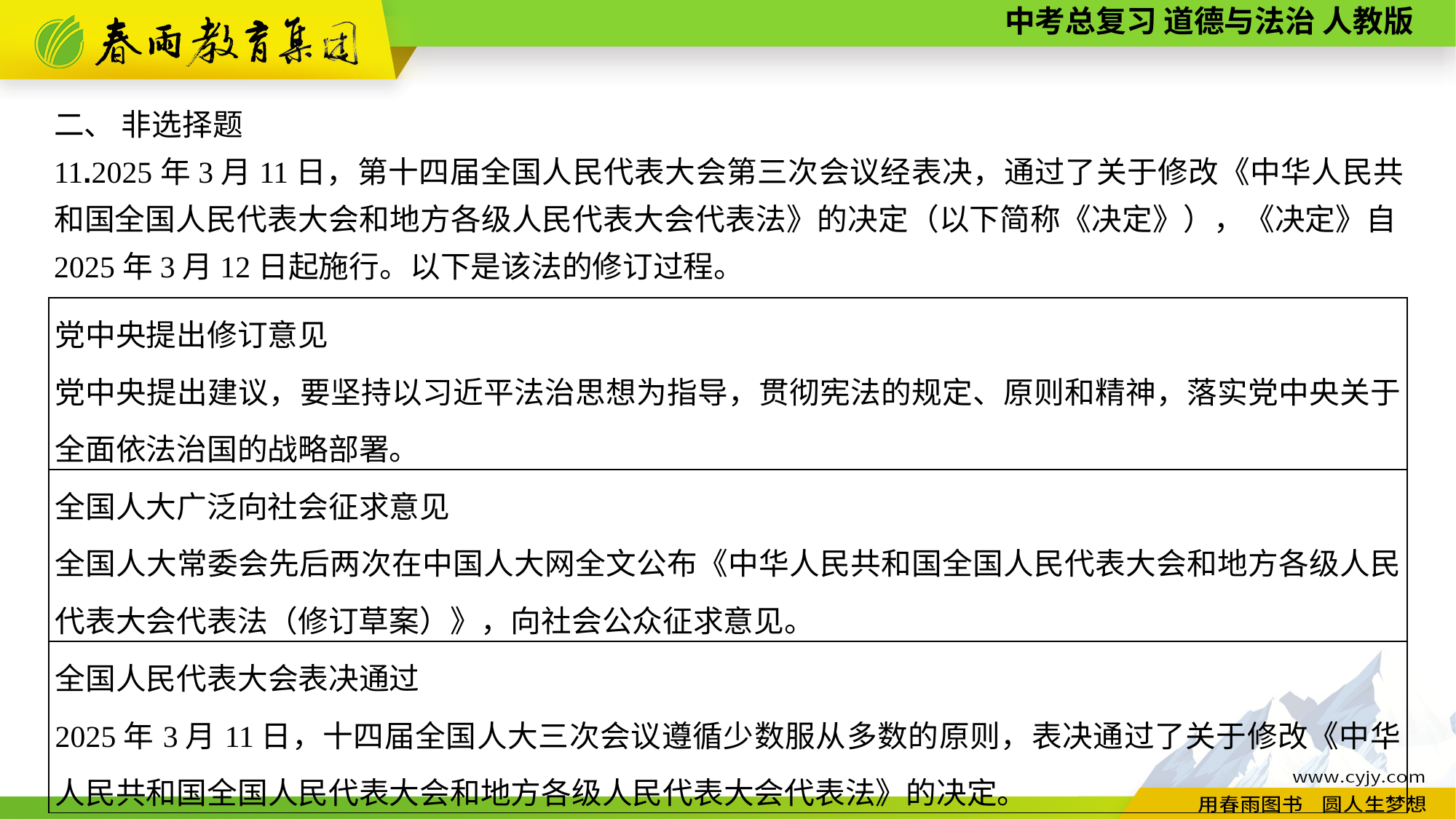

二、 非选择题
11.2025年3月11日，第十四届全国人民代表大会第三次会议经表决，通过了关于修改《中华人民共和国全国人民代表大会和地方各级人民代表大会代表法》的决定（以下简称《决定》），《决定》自2025年3月12日起施行。以下是该法的修订过程。
| 党中央提出修订意见 党中央提出建议，要坚持以习近平法治思想为指导，贯彻宪法的规定、原则和精神，落实党中央关于全面依法治国的战略部署。 |
| --- |
| 全国人大广泛向社会征求意见 全国人大常委会先后两次在中国人大网全文公布《中华人民共和国全国人民代表大会和地方各级人民代表大会代表法（修订草案）》，向社会公众征求意见。 |
| 全国人民代表大会表决通过 2025年3月11日，十四届全国人大三次会议遵循少数服从多数的原则，表决通过了关于修改《中华人民共和国全国人民代表大会和地方各级人民代表大会代表法》的决定。 |